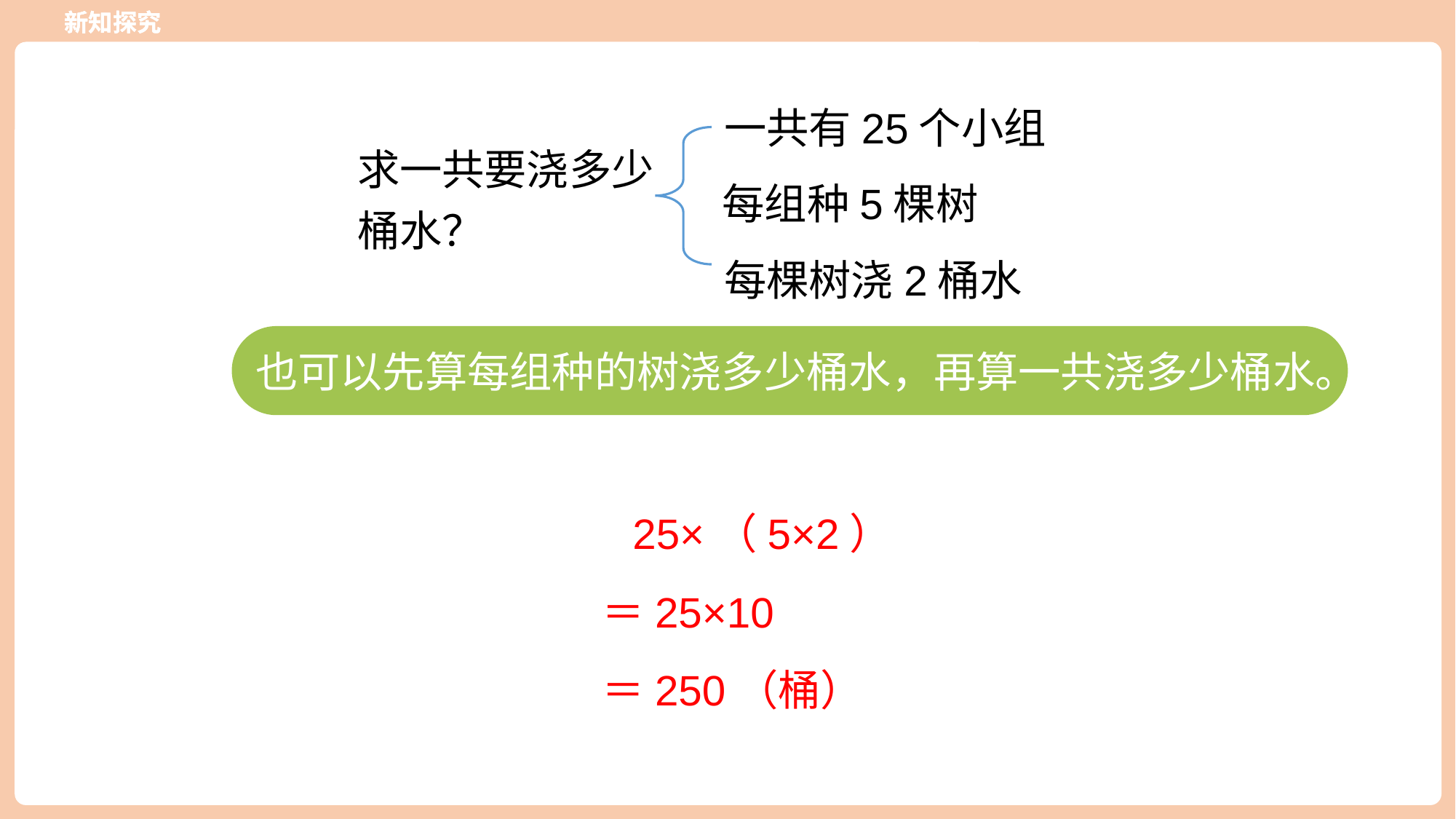

新知探究
新知探究
一共有25个小组
求一共要浇多少桶水？

每组种5棵树
每棵树浇2桶水
也可以先算每组种的树浇多少桶水，再算一共浇多少桶水。
25×（5×2）
＝25×10
＝250（桶）